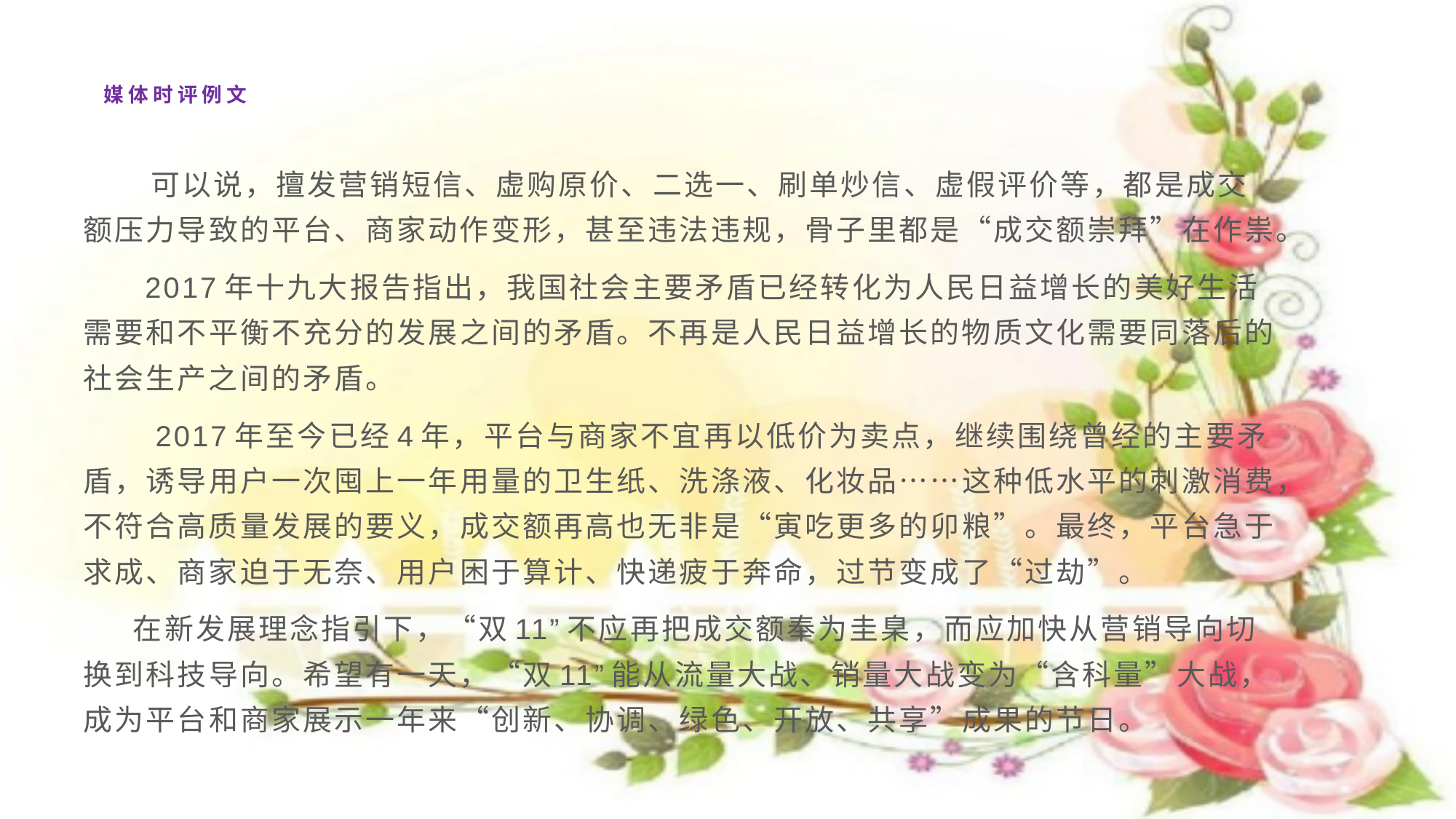

# 媒体时评例文
       可以说，擅发营销短信、虚购原价、二选一、刷单炒信、虚假评价等，都是成交额压力导致的平台、商家动作变形，甚至违法违规，骨子里都是“成交额崇拜”在作祟。
      2017年十九大报告指出，我国社会主要矛盾已经转化为人民日益增长的美好生活需要和不平衡不充分的发展之间的矛盾。不再是人民日益增长的物质文化需要同落后的社会生产之间的矛盾。
       2017年至今已经4年，平台与商家不宜再以低价为卖点，继续围绕曾经的主要矛盾，诱导用户一次囤上一年用量的卫生纸、洗涤液、化妆品……这种低水平的刺激消费，不符合高质量发展的要义，成交额再高也无非是“寅吃更多的卯粮”。最终，平台急于求成、商家迫于无奈、用户困于算计、快递疲于奔命，过节变成了“过劫”。
     在新发展理念指引下，“双11”不应再把成交额奉为圭臬，而应加快从营销导向切换到科技导向。希望有一天，“双11”能从流量大战、销量大战变为“含科量”大战，成为平台和商家展示一年来“创新、协调、绿色、开放、共享”成果的节日。